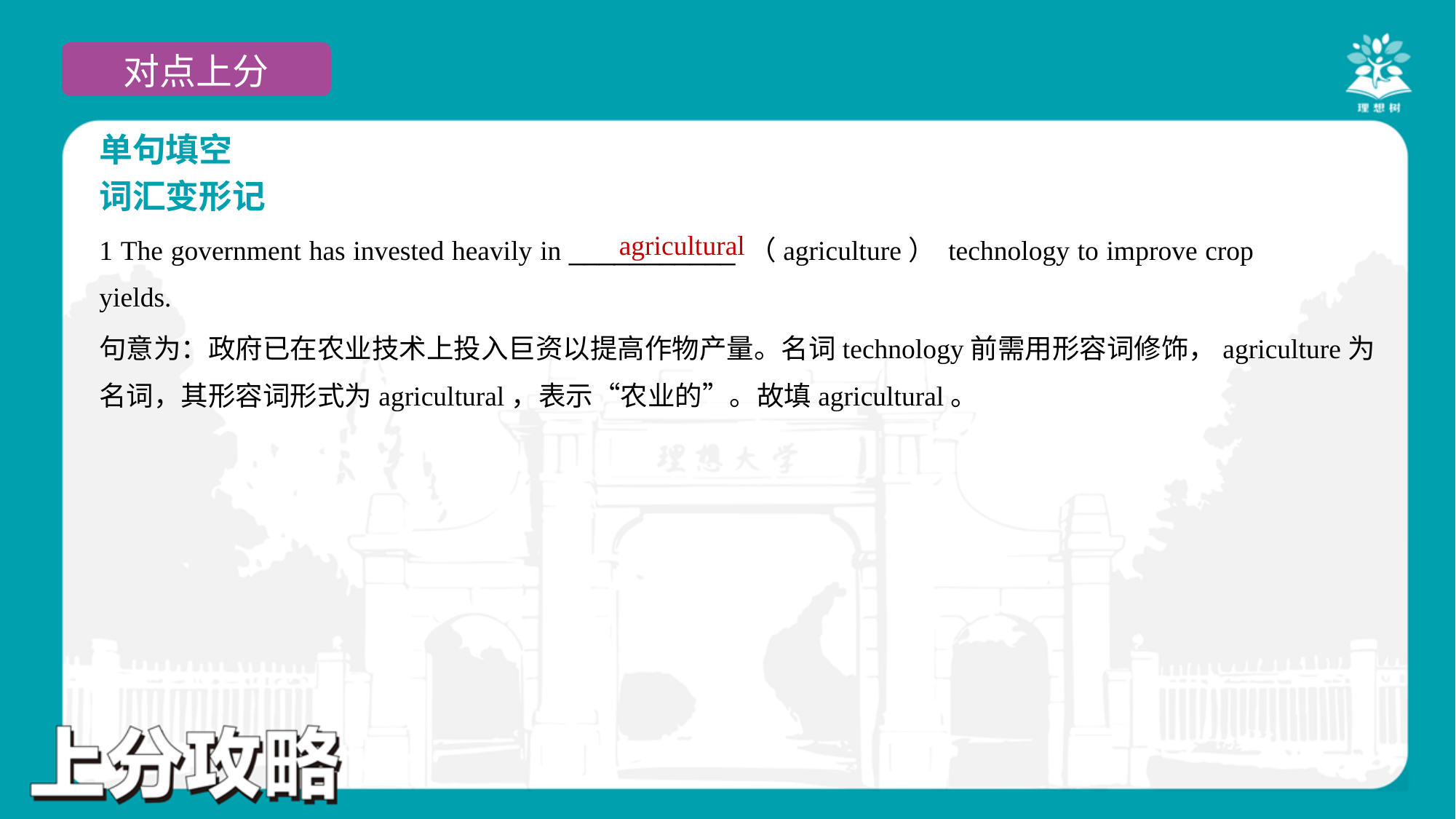

单句填空
词汇变形记
agricultural
1 The government has invested heavily in ___________ （agriculture） technology to improve crop
yields.
句意为：政府已在农业技术上投入巨资以提高作物产量。名词technology前需用形容词修饰，agriculture为
名词，其形容词形式为agricultural，表示“农业的”。故填agricultural。